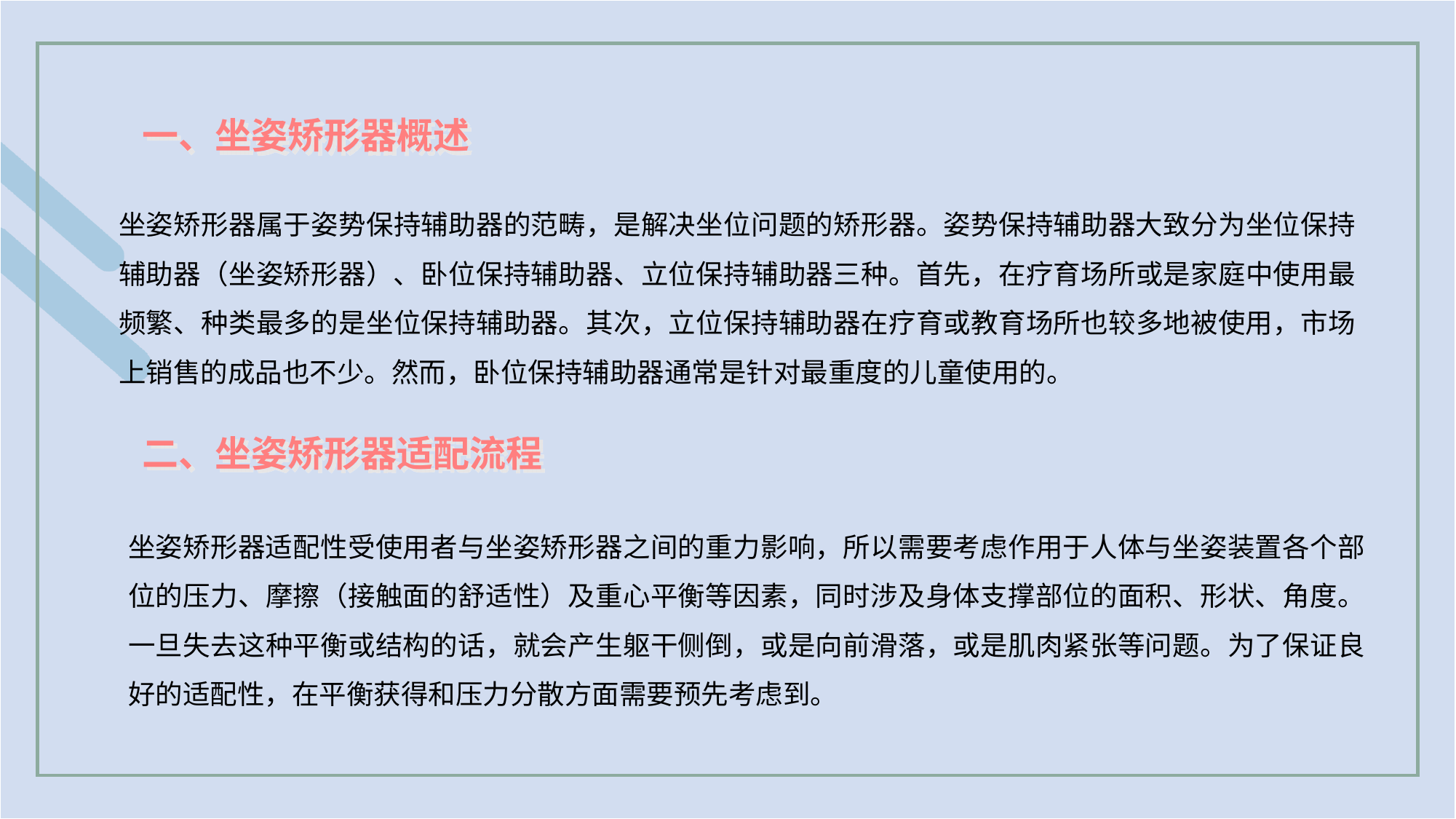

一、坐姿矫形器概述
坐姿矫形器属于姿势保持辅助器的范畴，是解决坐位问题的矫形器。姿势保持辅助器大致分为坐位保持辅助器（坐姿矫形器）、卧位保持辅助器、立位保持辅助器三种。首先，在疗育场所或是家庭中使用最频繁、种类最多的是坐位保持辅助器。其次，立位保持辅助器在疗育或教育场所也较多地被使用，市场上销售的成品也不少。然而，卧位保持辅助器通常是针对最重度的儿童使用的。
二、坐姿矫形器适配流程
坐姿矫形器适配性受使用者与坐姿矫形器之间的重力影响，所以需要考虑作用于人体与坐姿装置各个部位的压力、摩擦（接触面的舒适性）及重心平衡等因素，同时涉及身体支撑部位的面积、形状、角度。一旦失去这种平衡或结构的话，就会产生躯干侧倒，或是向前滑落，或是肌肉紧张等问题。为了保证良好的适配性，在平衡获得和压力分散方面需要预先考虑到。